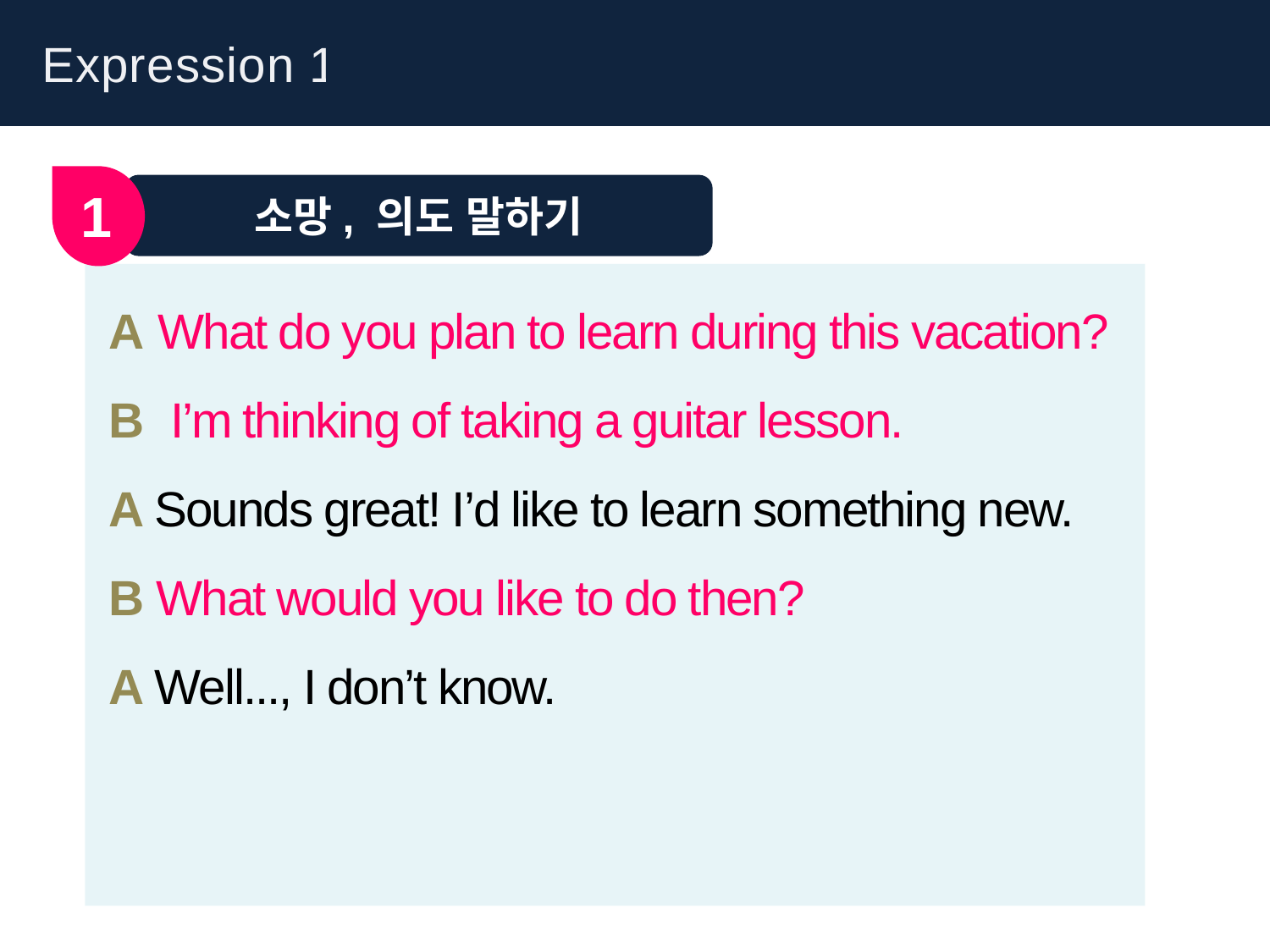

Expression 1

1
소망, 의도 말하기
A What do you plan to learn during this vacation?
B  I’m thinking of taking a guitar lesson.
A Sounds great! I’d like to learn something new.
B What would you like to do then?
A Well..., I don’t know.